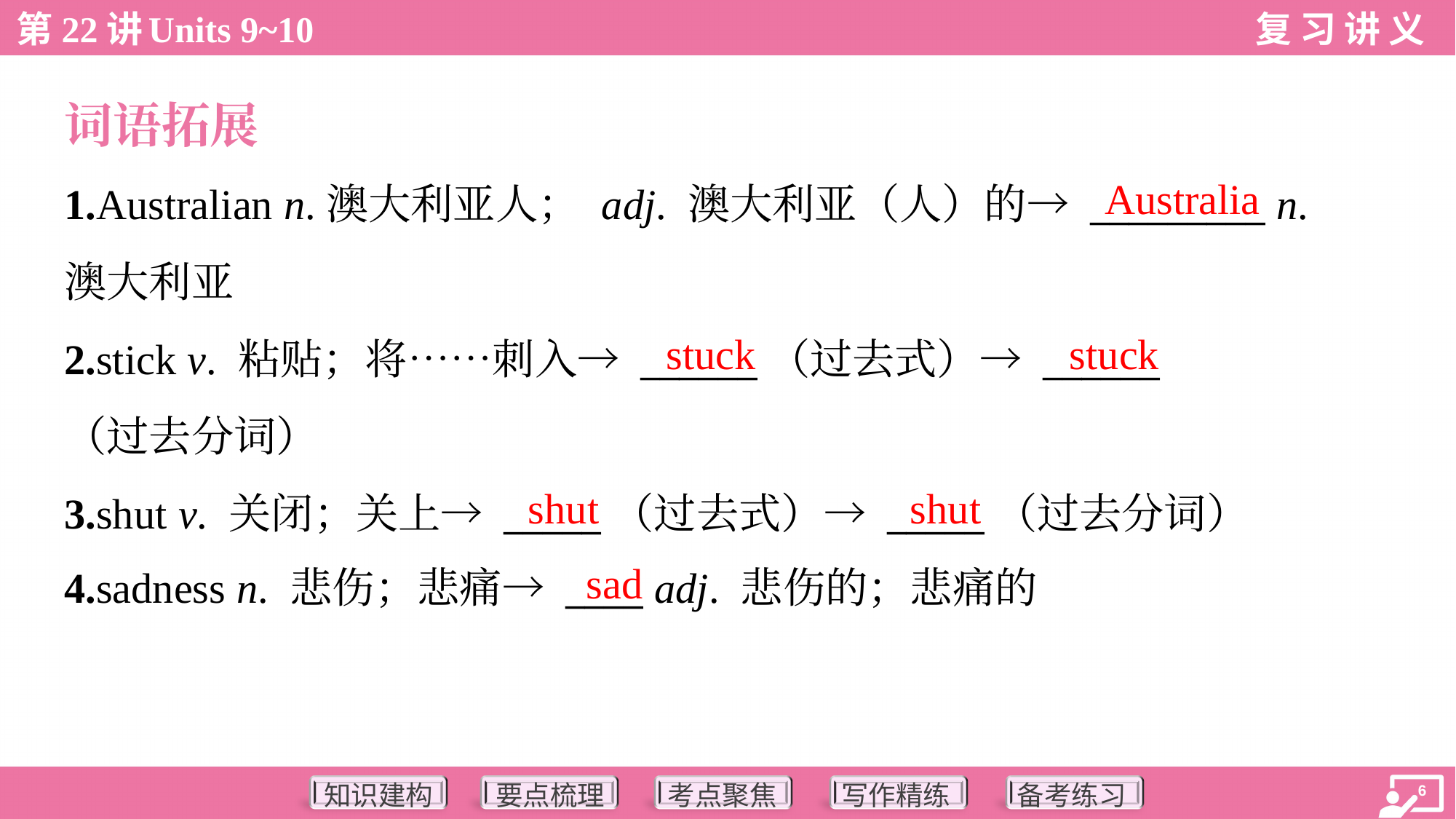

词语拓展
Australia
1.Australian n.澳大利亚人； adj. 澳大利亚（人）的→ _________ n.
澳大利亚
2.stick v. 粘贴；将……刺入→ ______（过去式）→ ______
（过去分词）
3.shut v. 关闭；关上→ _____（过去式）→ _____（过去分词）
4.sadness n. 悲伤；悲痛→ ____ adj. 悲伤的；悲痛的
stuck
stuck
shut
shut
sad